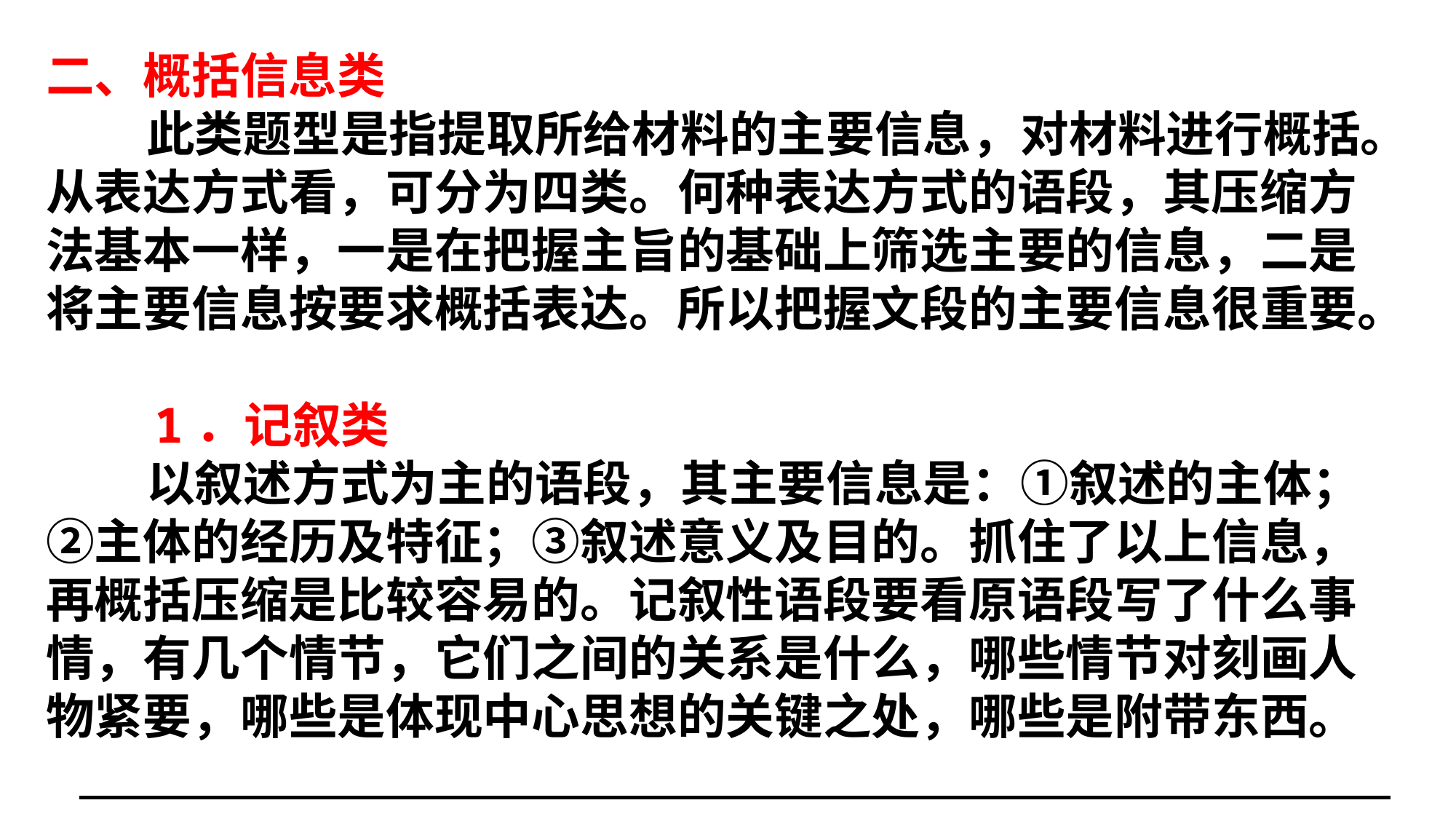

二、概括信息类
        此类题型是指提取所给材料的主要信息，对材料进行概括。从表达方式看，可分为四类。何种表达方式的语段，其压缩方法基本一样，一是在把握主旨的基础上筛选主要的信息，二是将主要信息按要求概括表达。所以把握文段的主要信息很重要。
　　1．记叙类
        以叙述方式为主的语段，其主要信息是：①叙述的主体；②主体的经历及特征；③叙述意义及目的。抓住了以上信息，再概括压缩是比较容易的。记叙性语段要看原语段写了什么事情，有几个情节，它们之间的关系是什么，哪些情节对刻画人物紧要，哪些是体现中心思想的关键之处，哪些是附带东西。